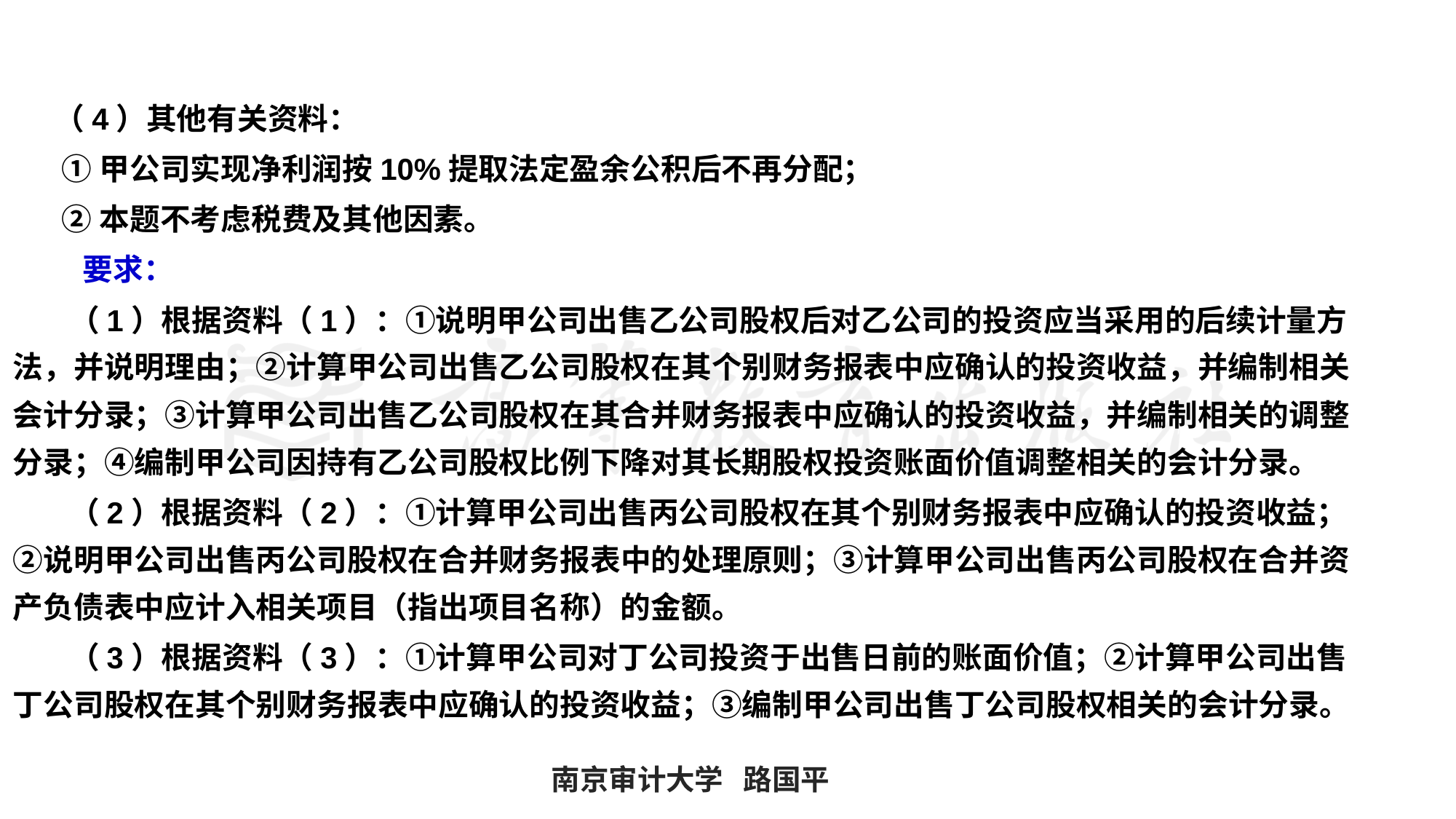

#
  （4）其他有关资料：
    ①甲公司实现净利润按10%提取法定盈余公积后不再分配；
    ②本题不考虑税费及其他因素。
      要求：
    （1）根据资料（1）：①说明甲公司出售乙公司股权后对乙公司的投资应当采用的后续计量方法，并说明理由；②计算甲公司出售乙公司股权在其个别财务报表中应确认的投资收益，并编制相关会计分录；③计算甲公司出售乙公司股权在其合并财务报表中应确认的投资收益，并编制相关的调整分录；④编制甲公司因持有乙公司股权比例下降对其长期股权投资账面价值调整相关的会计分录。
    （2）根据资料（2）：①计算甲公司出售丙公司股权在其个别财务报表中应确认的投资收益；②说明甲公司出售丙公司股权在合并财务报表中的处理原则；③计算甲公司出售丙公司股权在合并资产负债表中应计入相关项目（指出项目名称）的金额。
    （3）根据资料（3）：①计算甲公司对丁公司投资于出售日前的账面价值；②计算甲公司出售丁公司股权在其个别财务报表中应确认的投资收益；③编制甲公司出售丁公司股权相关的会计分录。
南京审计大学   路国平